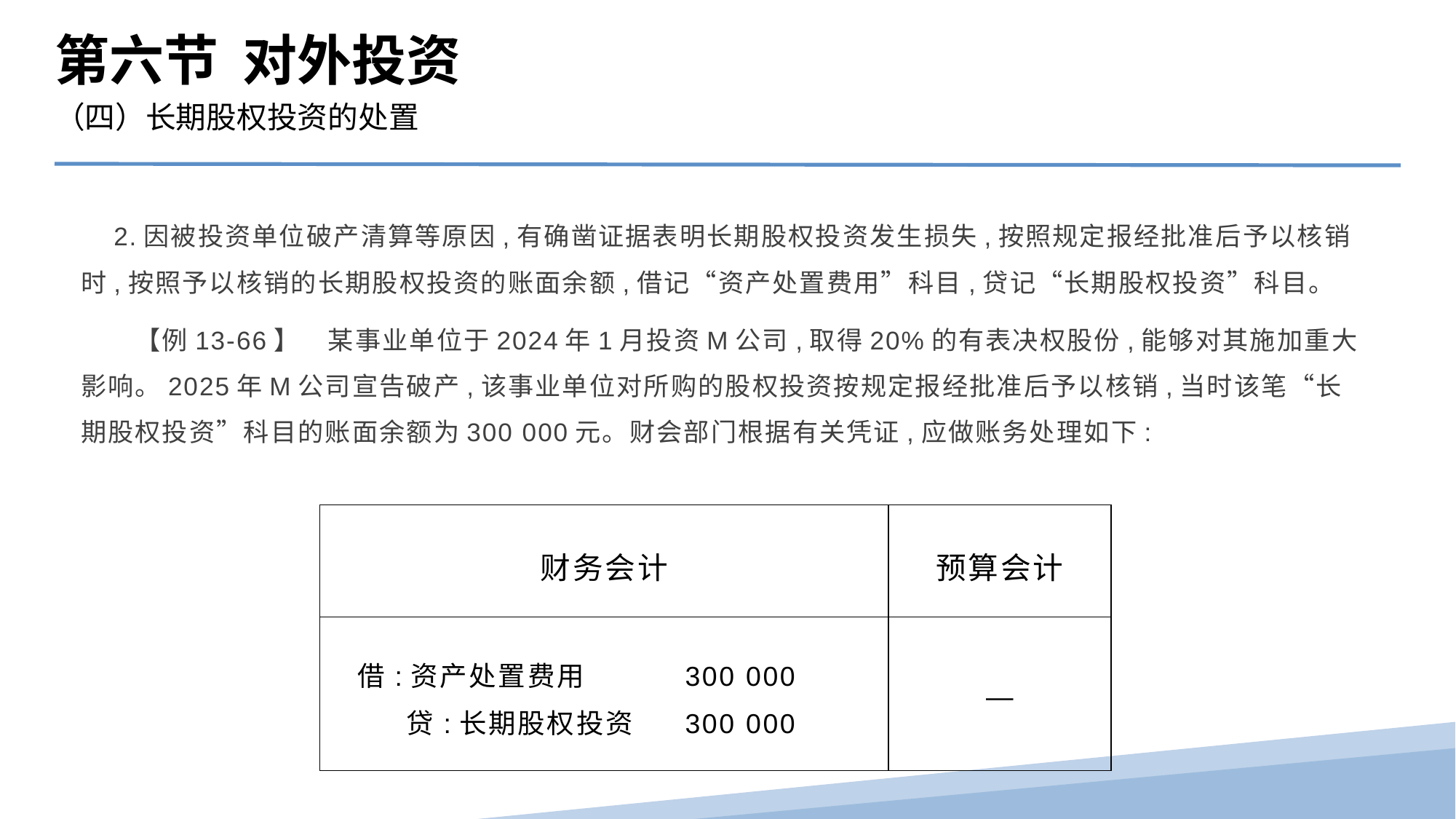

第六节  对外投资
（四）长期股权投资的处置
　2.因被投资单位破产清算等原因,有确凿证据表明长期股权投资发生损失,按照规定报经批准后予以核销时,按照予以核销的长期股权投资的账面余额,借记“资产处置费用”科目,贷记“长期股权投资”科目。
　　【例13-66】　某事业单位于2024年1月投资M公司,取得20%的有表决权股份,能够对其施加重大影响。2025年M公司宣告破产,该事业单位对所购的股权投资按规定报经批准后予以核销,当时该笔“长期股权投资”科目的账面余额为300 000元。财会部门根据有关凭证,应做账务处理如下:
| 财务会计 | 预算会计 |
| --- | --- |
| 借:资产处置费用 300 000 贷:长期股权投资 300 000 | — |